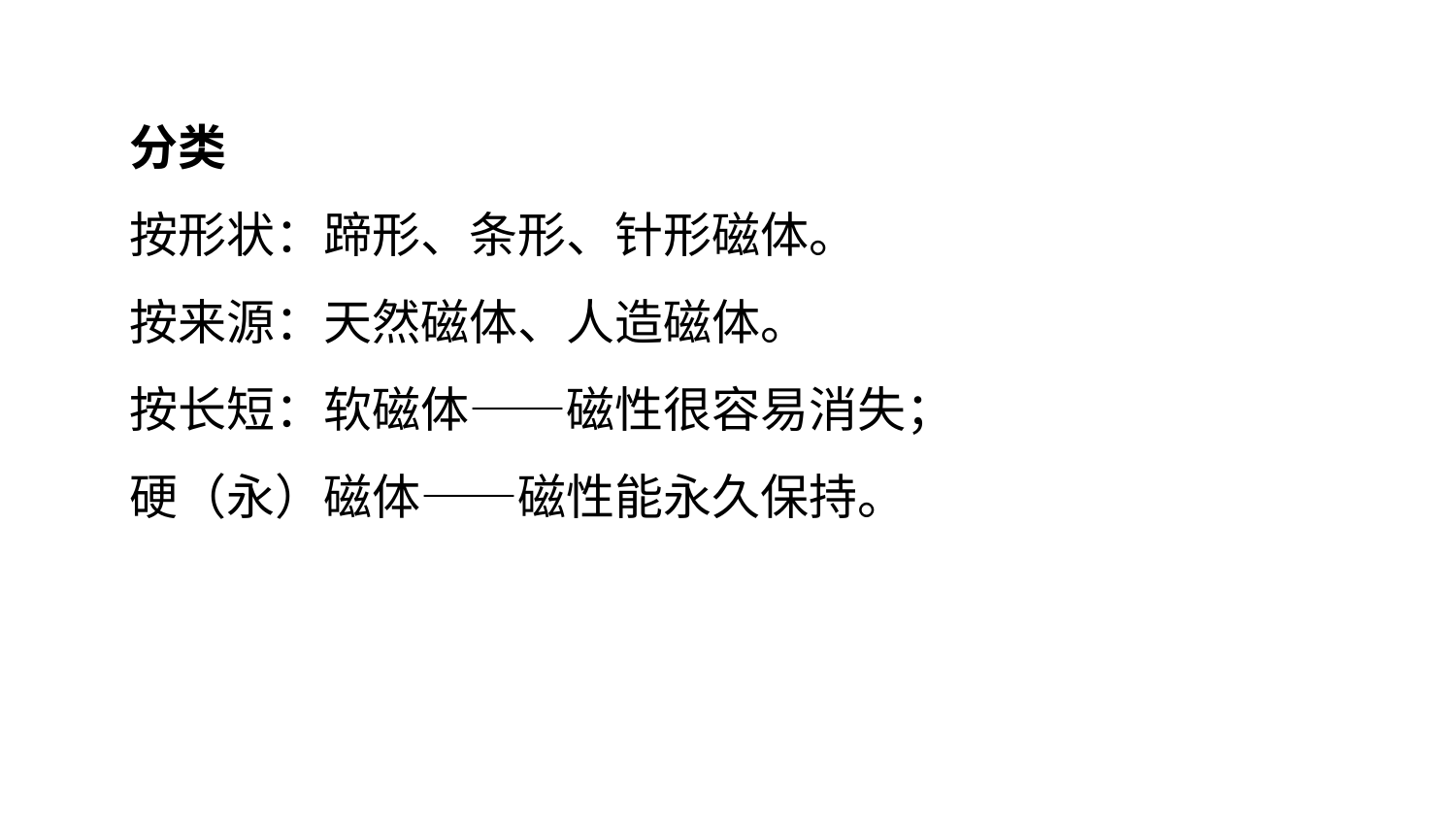

分类
按形状：蹄形、条形、针形磁体。
按来源：天然磁体、人造磁体。
按长短：软磁体——磁性很容易消失；
硬（永）磁体——磁性能永久保持。